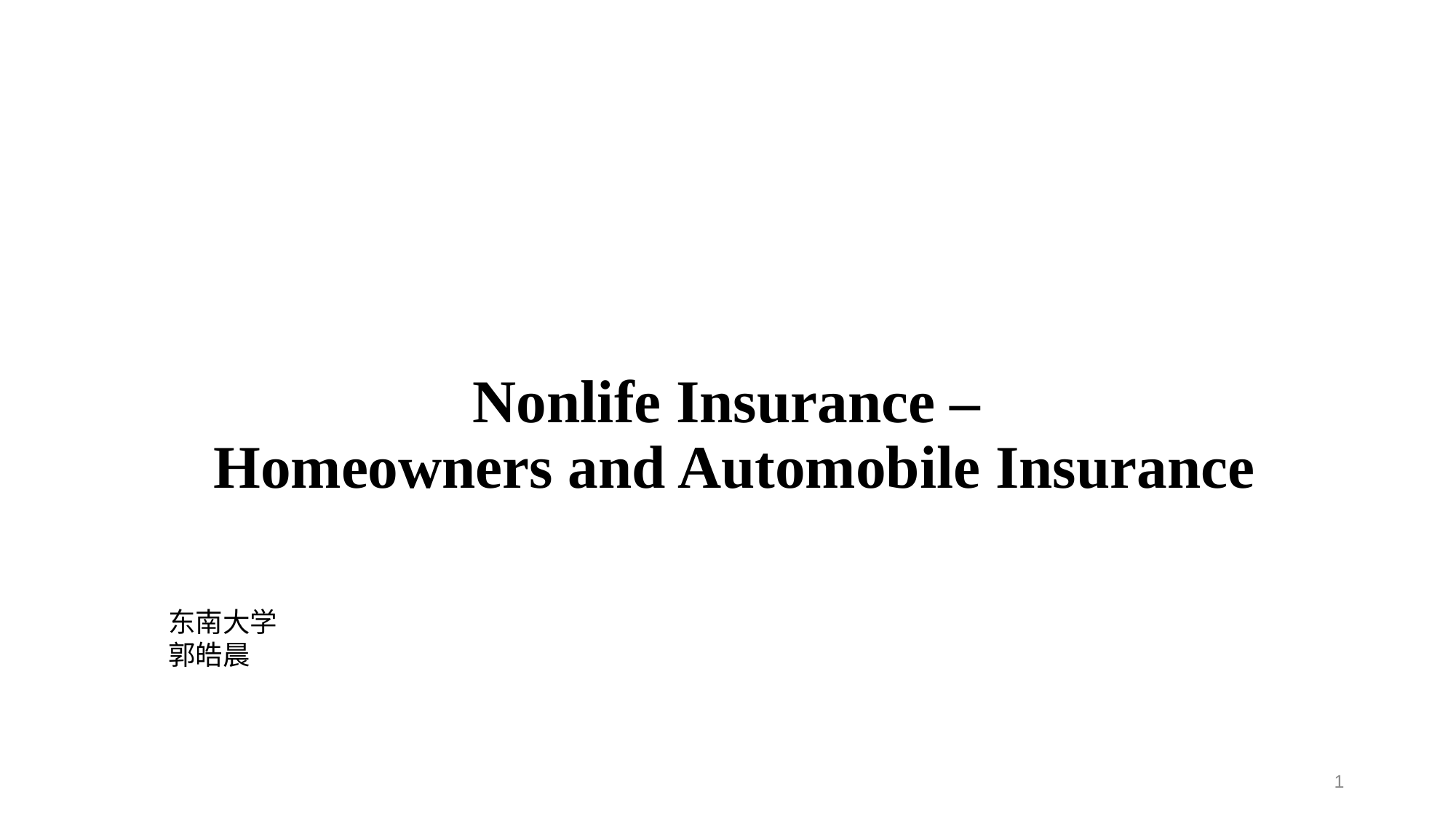

# Nonlife Insurance – Homeowners and Automobile Insurance
东南大学
郭皓晨
1